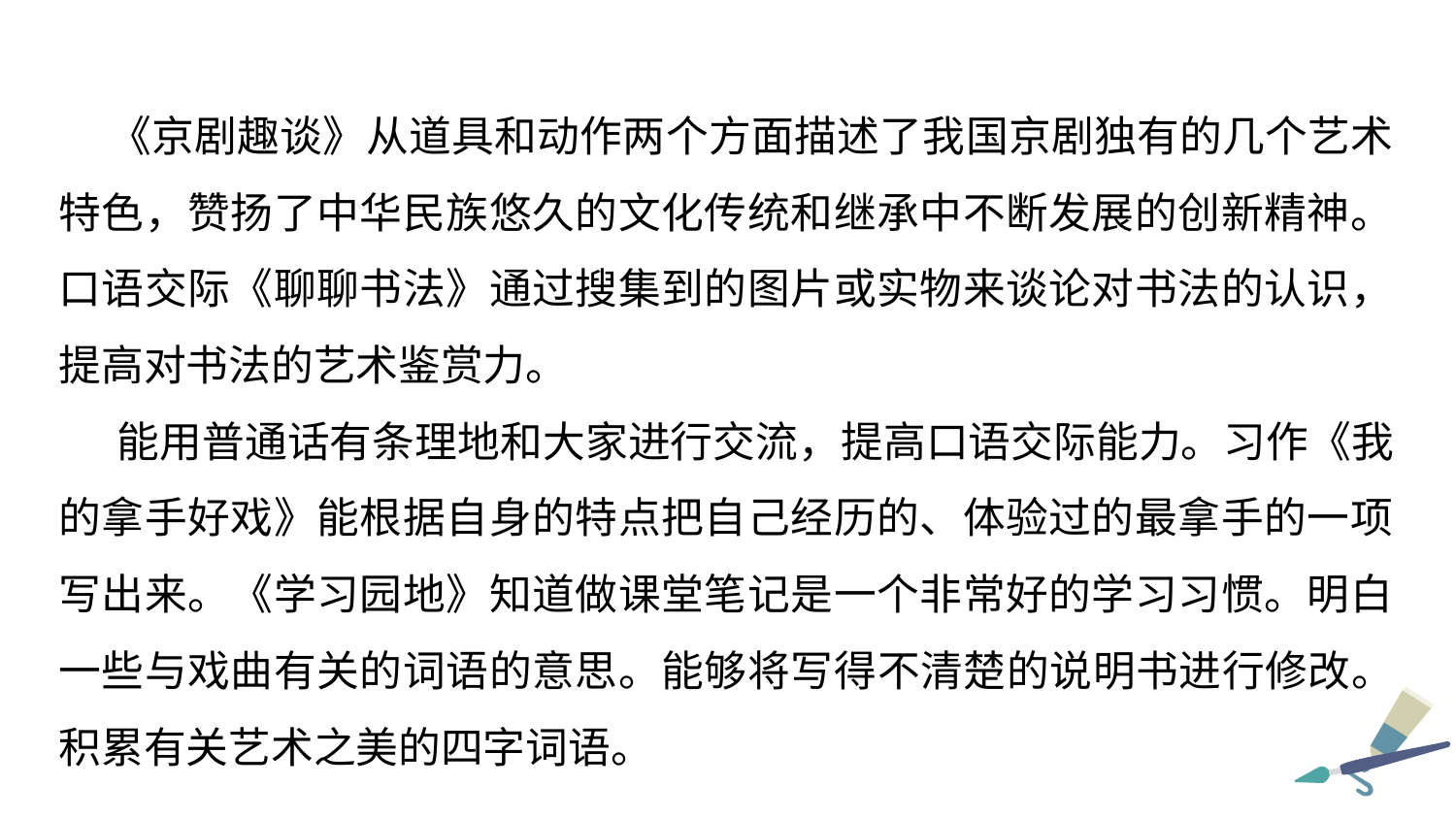

《京剧趣谈》从道具和动作两个方面描述了我国京剧独有的几个艺术特色，赞扬了中华民族悠久的文化传统和继承中不断发展的创新精神。口语交际《聊聊书法》通过搜集到的图片或实物来谈论对书法的认识，提高对书法的艺术鉴赏力。
     能用普通话有条理地和大家进行交流，提高口语交际能力。习作《我的拿手好戏》能根据自身的特点把自己经历的、体验过的最拿手的一项写出来。《学习园地》知道做课堂笔记是一个非常好的学习习惯。明白一些与戏曲有关的词语的意思。能够将写得不清楚的说明书进行修改。积累有关艺术之美的四字词语。